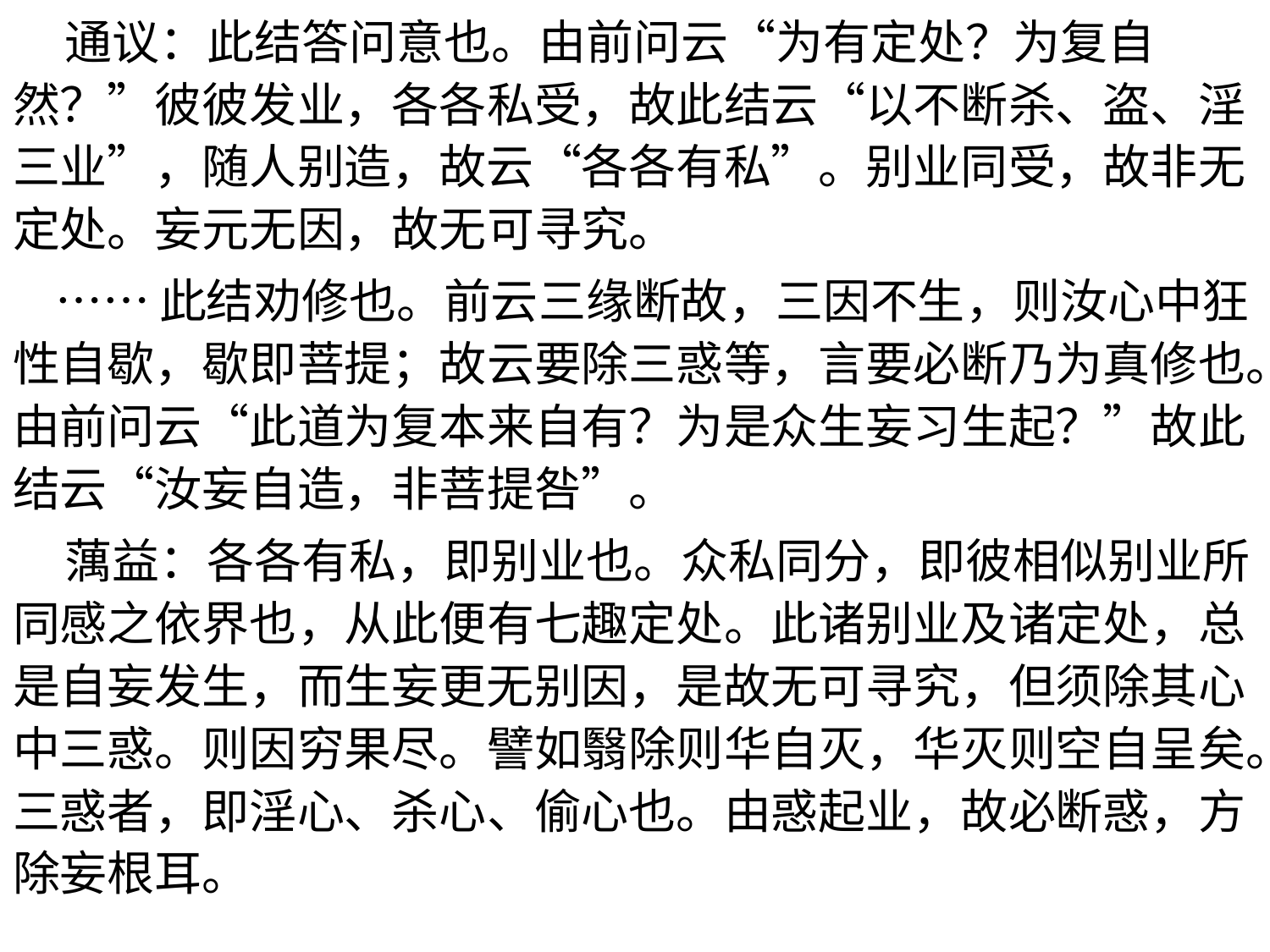

通议：此结答问意也。由前问云“为有定处？为复自然？”彼彼发业，各各私受，故此结云“以不断杀、盗、淫三业”，随人别造，故云“各各有私”。别业同受，故非无定处。妄元无因，故无可寻究。
    ……此结劝修也。前云三缘断故，三因不生，则汝心中狂性自歇，歇即菩提；故云要除三惑等，言要必断乃为真修也。由前问云“此道为复本来自有？为是众生妄习生起？”故此结云“汝妄自造，非菩提咎”。
    蕅益：各各有私，即别业也。众私同分，即彼相似别业所同感之依界也，从此便有七趣定处。此诸别业及诸定处，总是自妄发生，而生妄更无别因，是故无可寻究，但须除其心中三惑。则因穷果尽。譬如翳除则华自灭，华灭则空自呈矣。三惑者，即淫心、杀心、偷心也。由惑起业，故必断惑，方除妄根耳。